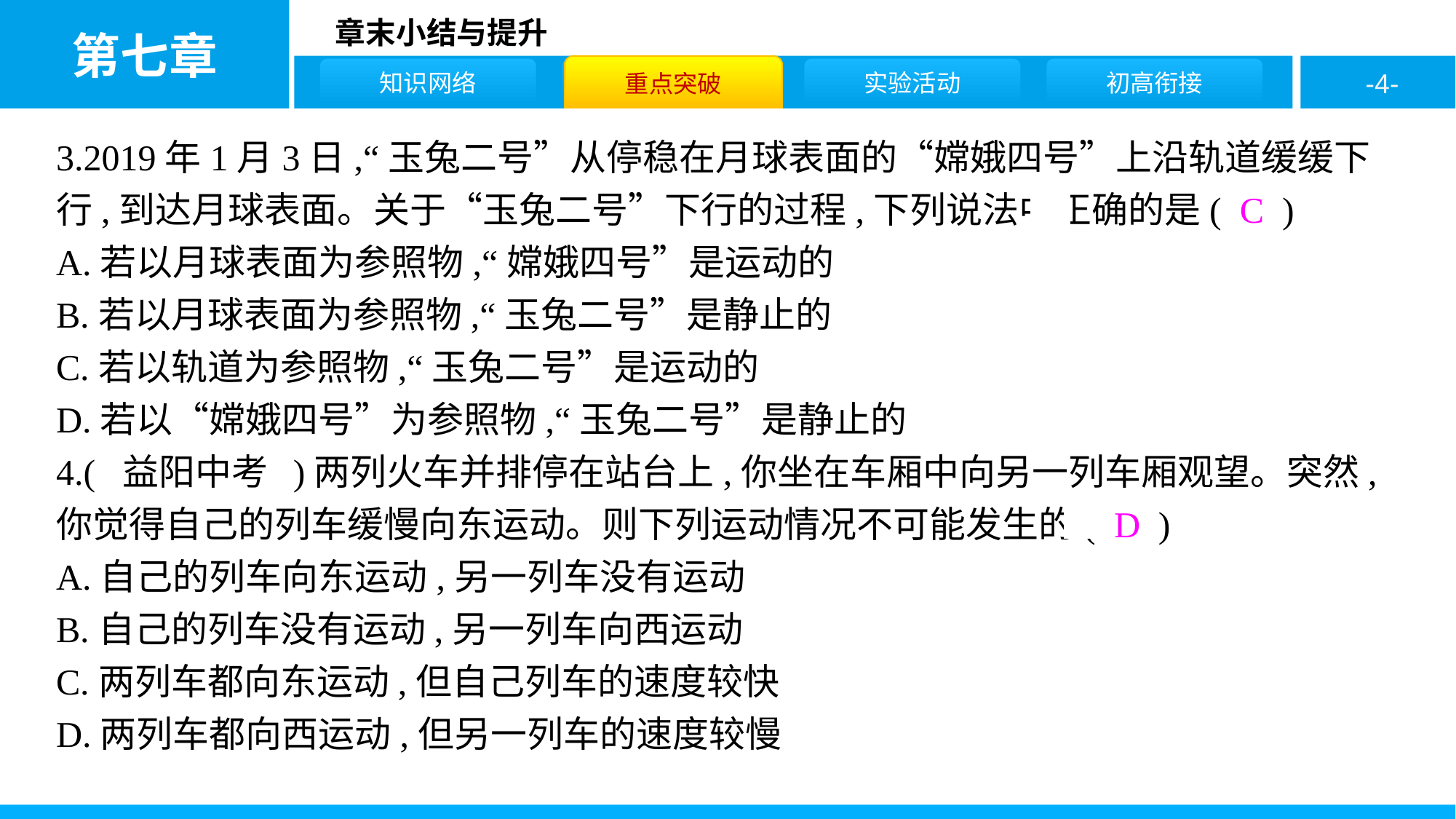

3.2019年1月3日,“玉兔二号”从停稳在月球表面的“嫦娥四号”上沿轨道缓缓下行,到达月球表面。关于“玉兔二号”下行的过程,下列说法中正确的是(  C  )
A.若以月球表面为参照物,“嫦娥四号”是运动的
B.若以月球表面为参照物,“玉兔二号”是静止的
C.若以轨道为参照物,“玉兔二号”是运动的
D.若以“嫦娥四号”为参照物,“玉兔二号”是静止的
4.(  益阳中考  )两列火车并排停在站台上,你坐在车厢中向另一列车厢观望。突然,你觉得自己的列车缓慢向东运动。则下列运动情况不可能发生的(  D  )
A.自己的列车向东运动,另一列车没有运动
B.自己的列车没有运动,另一列车向西运动
C.两列车都向东运动,但自己列车的速度较快
D.两列车都向西运动,但另一列车的速度较慢